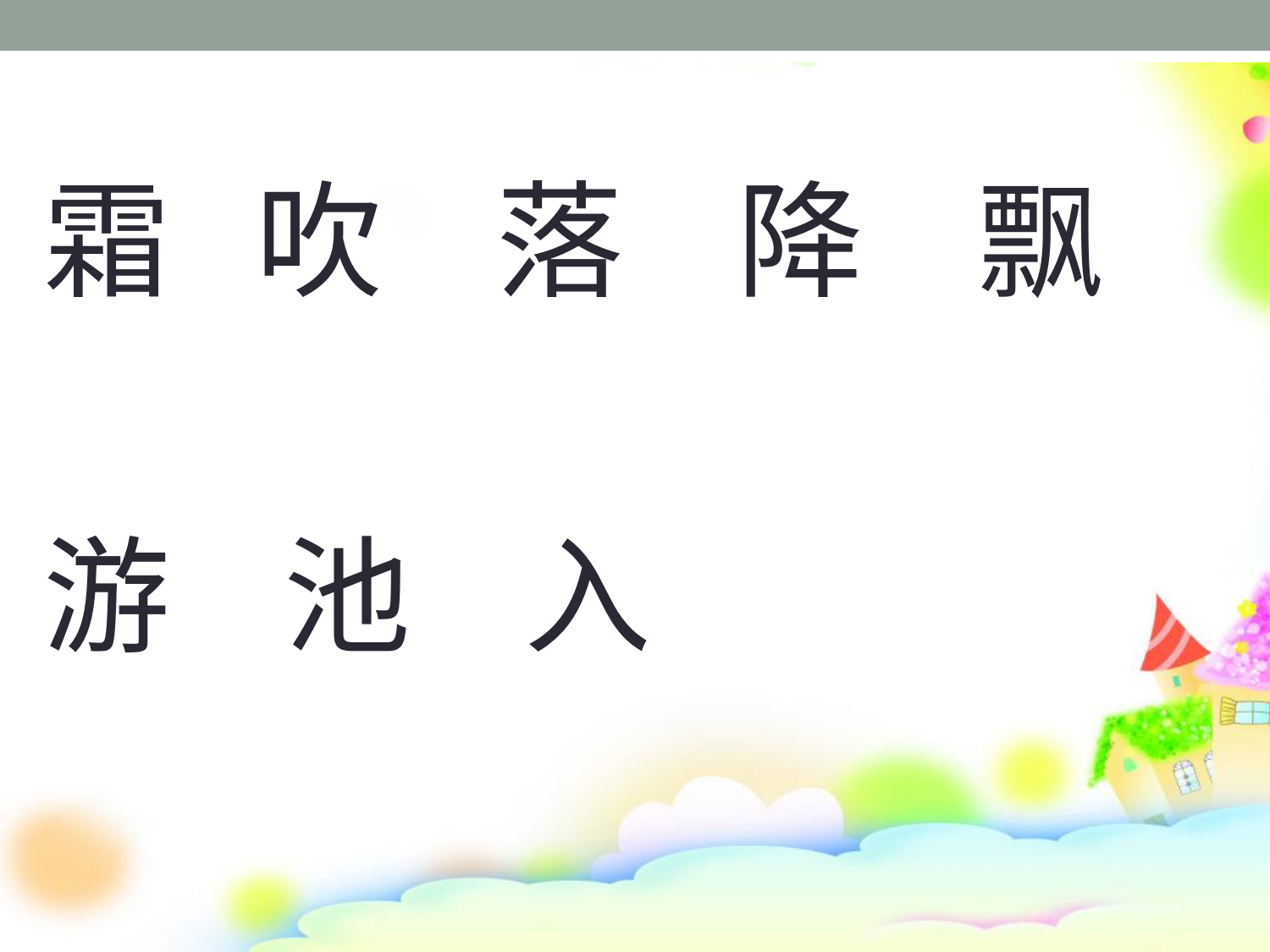

#
霜   吹    落    降    飘

游    池    入